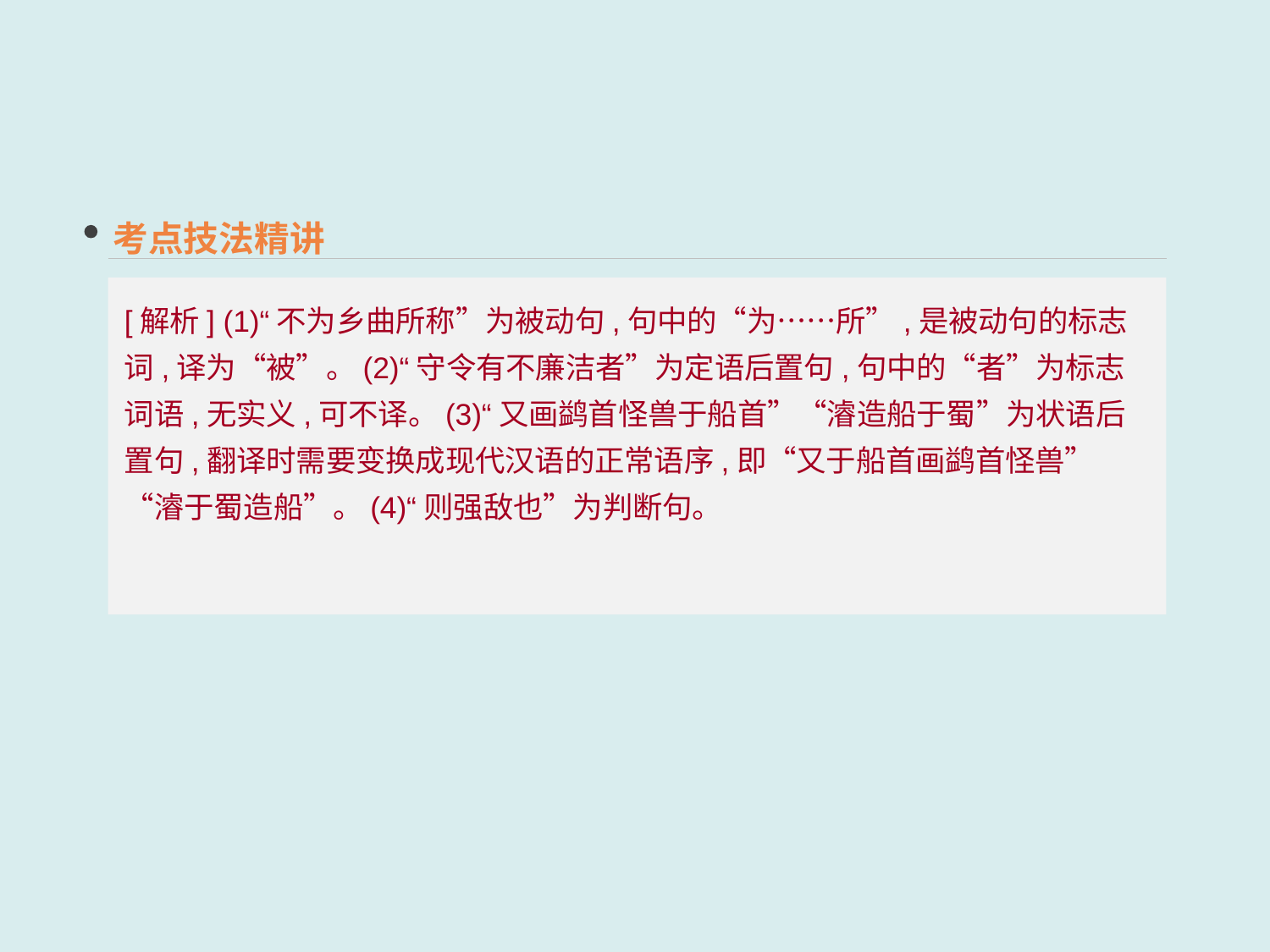

考点技法精讲

[解析] (1)“不为乡曲所称”为被动句,句中的“为……所”,是被动句的标志词,译为“被”。(2)“守令有不廉洁者”为定语后置句,句中的“者”为标志词语,无实义,可不译。(3)“又画鹢首怪兽于船首”“濬造船于蜀”为状语后置句,翻译时需要变换成现代汉语的正常语序,即“又于船首画鹢首怪兽”“濬于蜀造船”。(4)“则强敌也”为判断句。